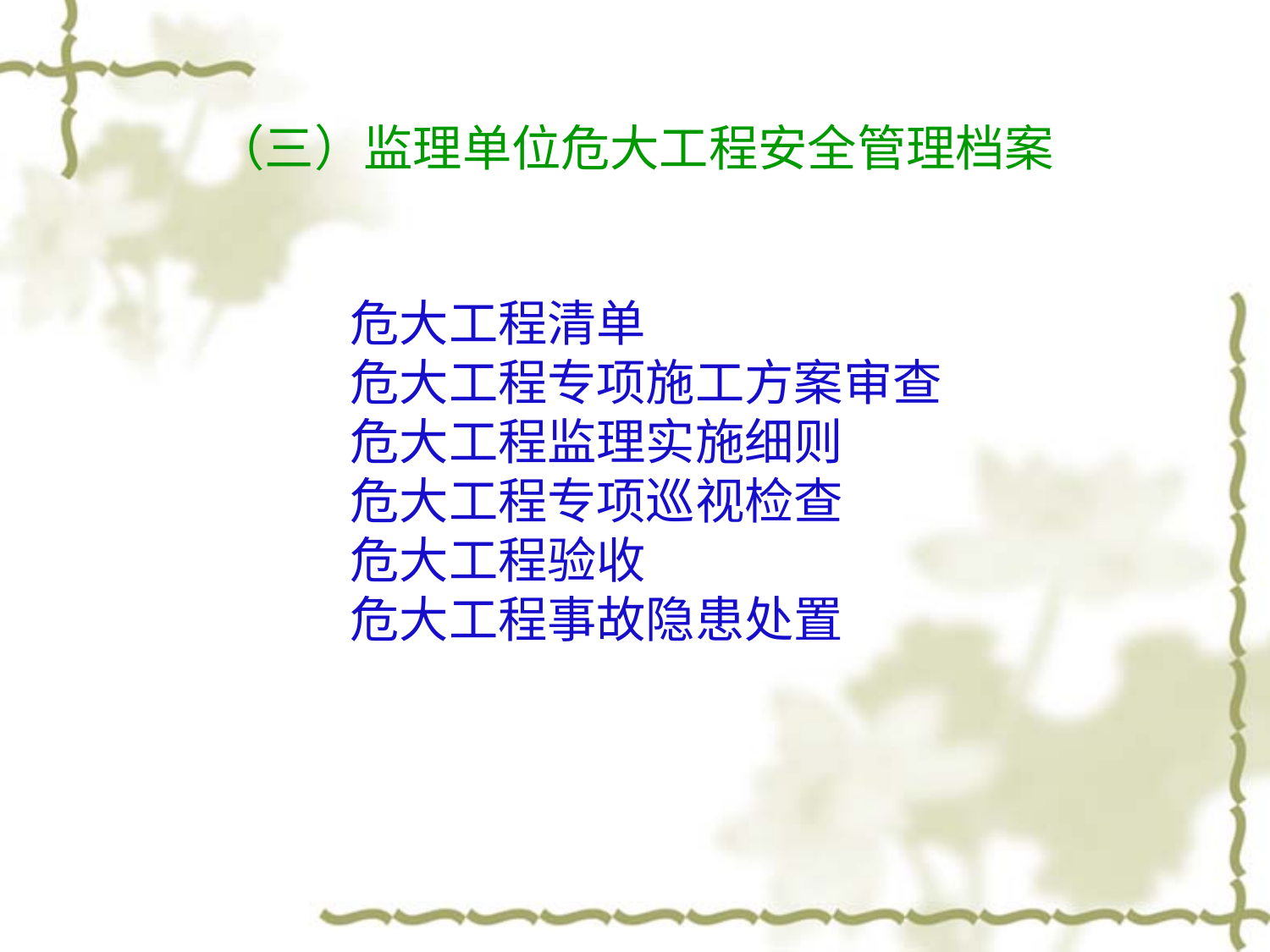

# （三）监理单位危大工程安全管理档案
危大工程清单
危大工程专项施工方案审查
危大工程监理实施细则
危大工程专项巡视检查
危大工程验收
危大工程事故隐患处置